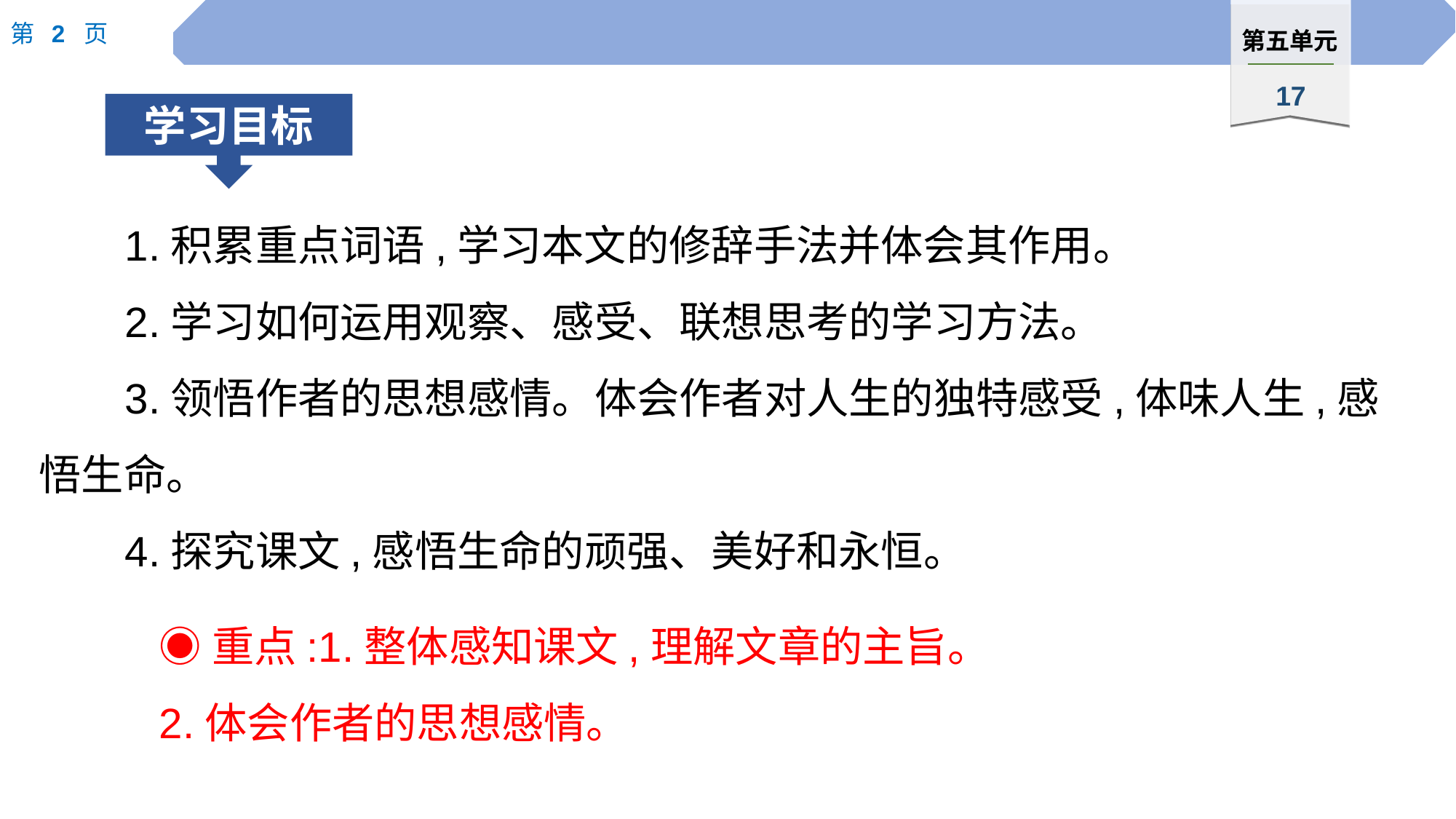

1.积累重点词语,学习本文的修辞手法并体会其作用。
2.学习如何运用观察、感受、联想思考的学习方法。
3.领悟作者的思想感情。体会作者对人生的独特感受,体味人生,感悟生命。
4.探究课文,感悟生命的顽强、美好和永恒。
◉重点:1.整体感知课文,理解文章的主旨。
2.体会作者的思想感情。